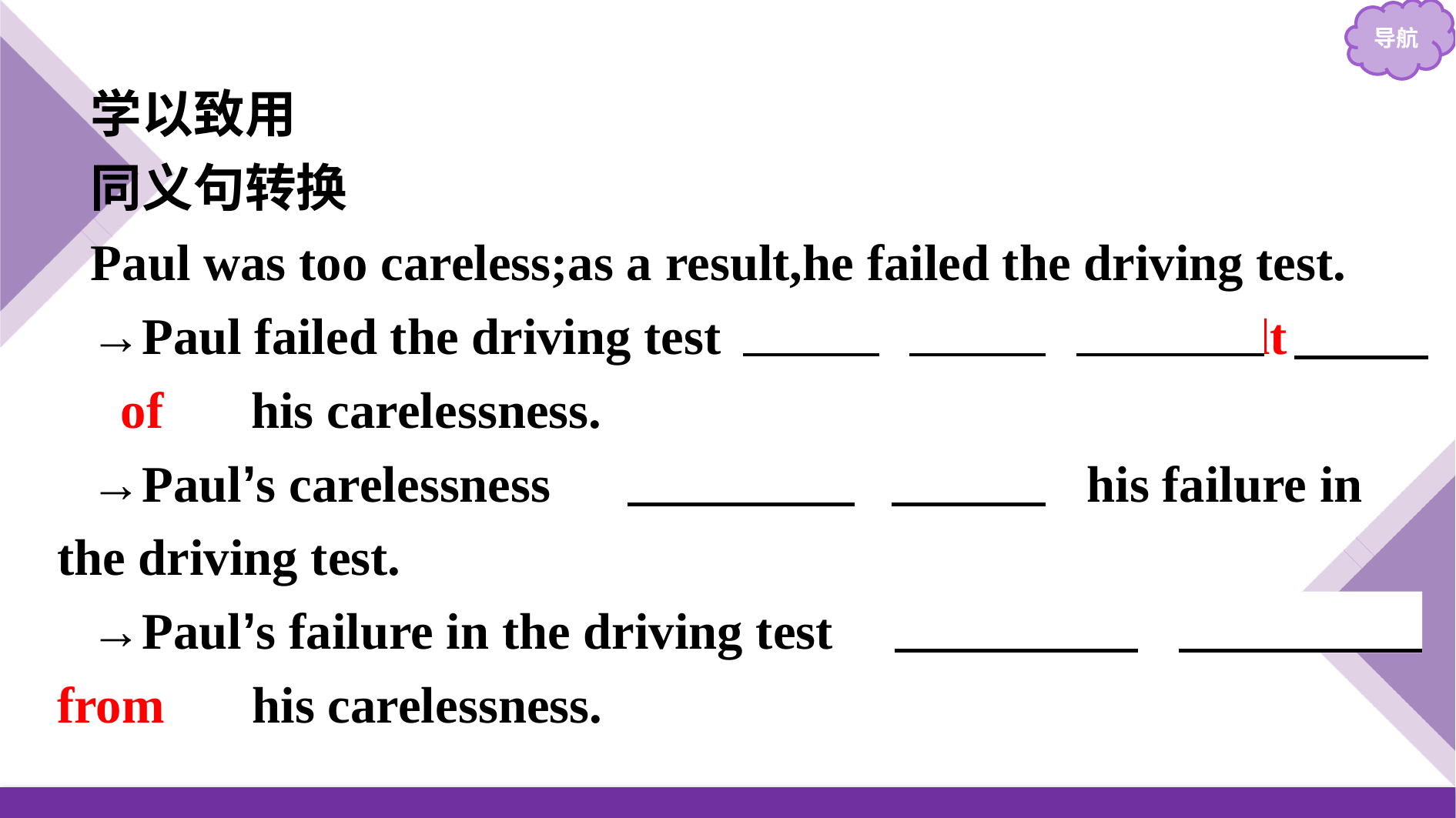

学以致用
同义句转换
Paul was too careless;as a result,he failed the driving test.
→Paul failed the driving test 　as　 　a　 　result　　of　 his carelessness.
→Paul’s carelessness 　resulted　 　in　 his failure in the driving test.
→Paul’s failure in the driving test 　resulted　 　from　 his carelessness.